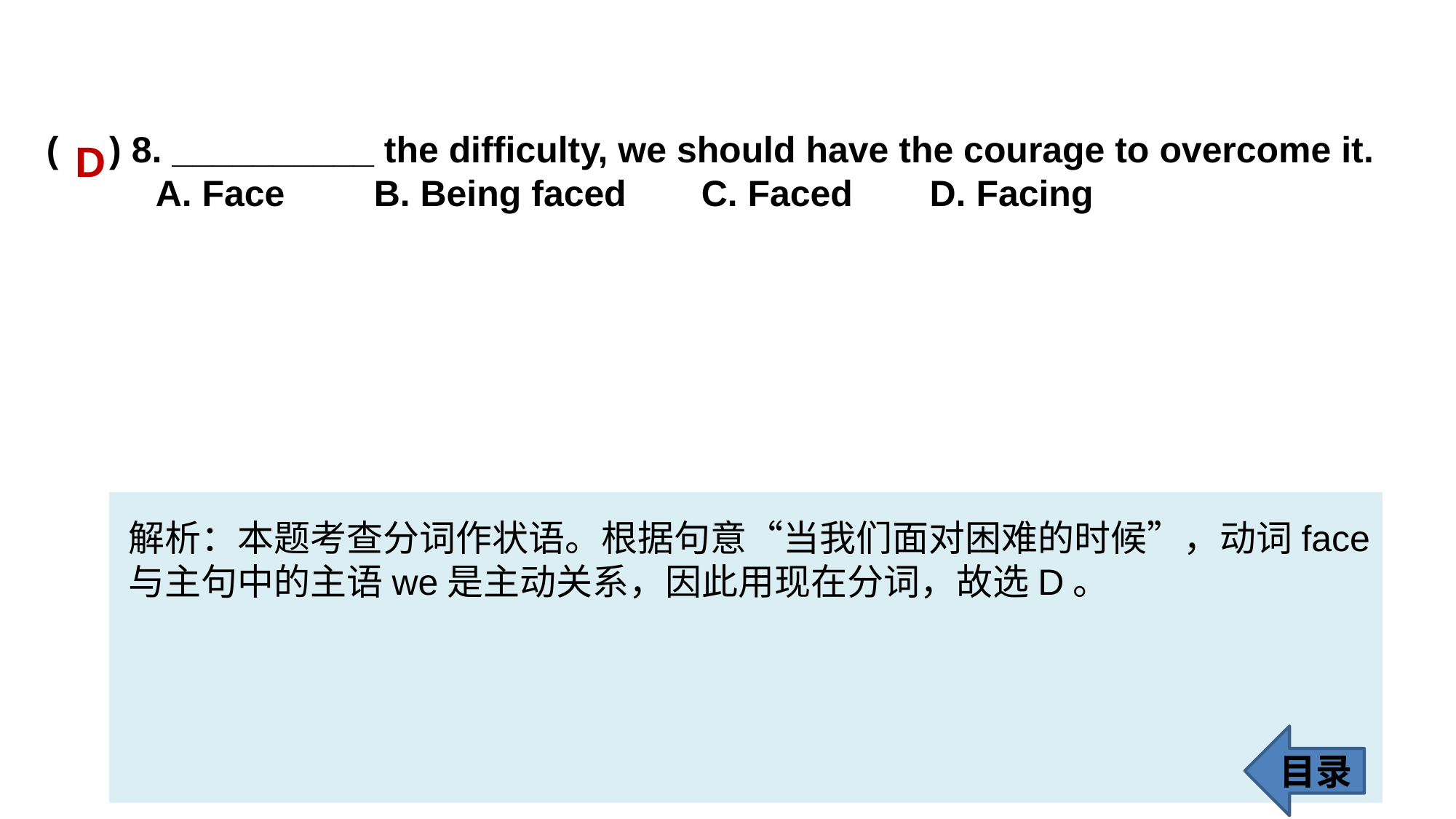

(     ) 8. __________ the difficulty, we should have the courage to overcome it.
	A. Face 	B. Being faced 	C. Faced	 D. Facing
D

解析：本题考查分词作状语。根据句意“当我们面对困难的时候”，动词face
与主句中的主语we是主动关系，因此用现在分词，故选D。
目录
69